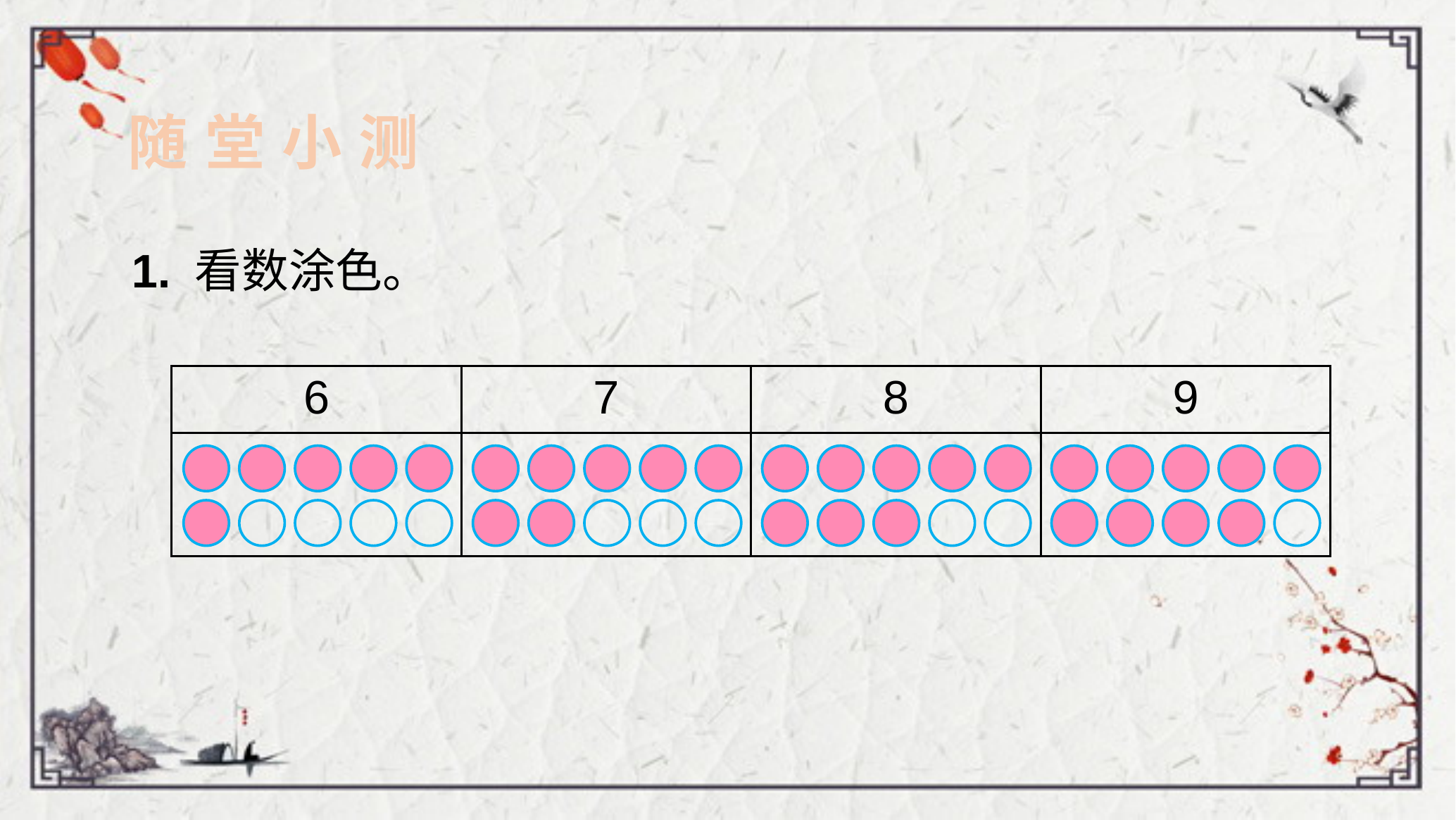

随 堂 小 测
1. 看数涂色。
| 6 | 7 | 8 | 9 |
| --- | --- | --- | --- |
|  |  |  |  |